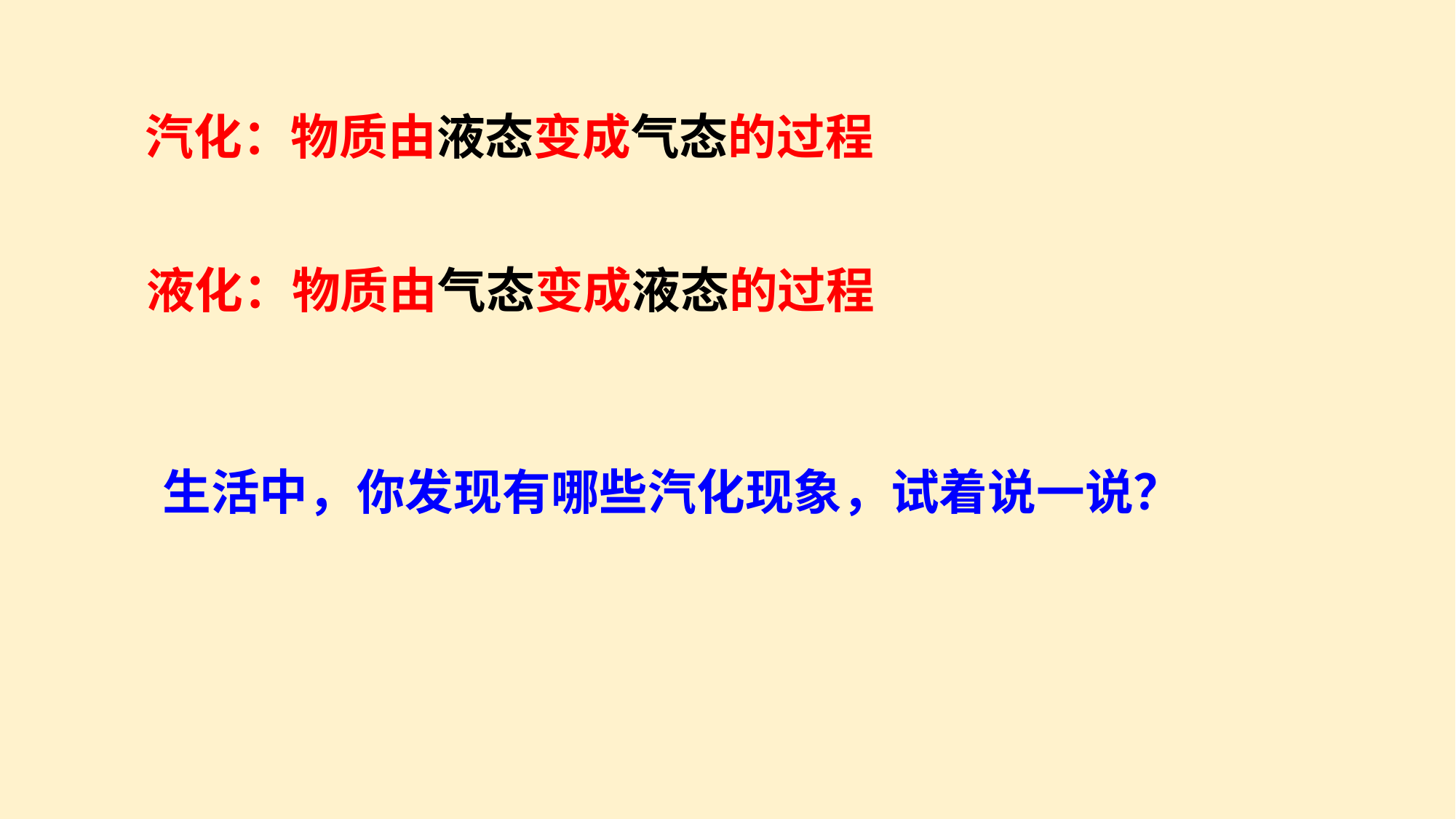

汽化：物质由液态变成气态的过程
液化：物质由气态变成液态的过程
生活中，你发现有哪些汽化现象，试着说一说？